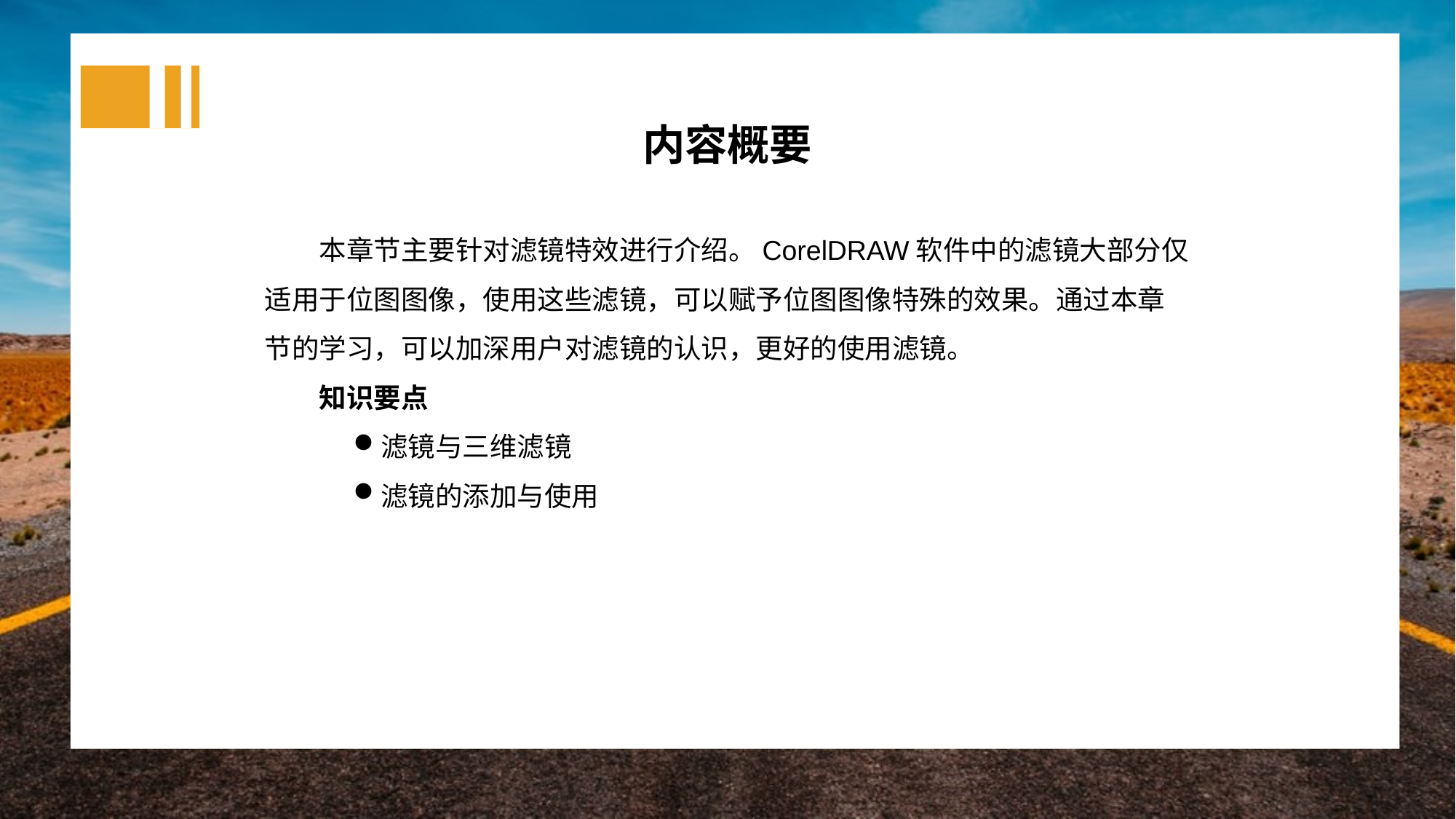

内容概要
本章节主要针对滤镜特效进行介绍。CorelDRAW软件中的滤镜大部分仅适用于位图图像，使用这些滤镜，可以赋予位图图像特殊的效果。通过本章节的学习，可以加深用户对滤镜的认识，更好的使用滤镜。
知识要点
滤镜与三维滤镜
滤镜的添加与使用